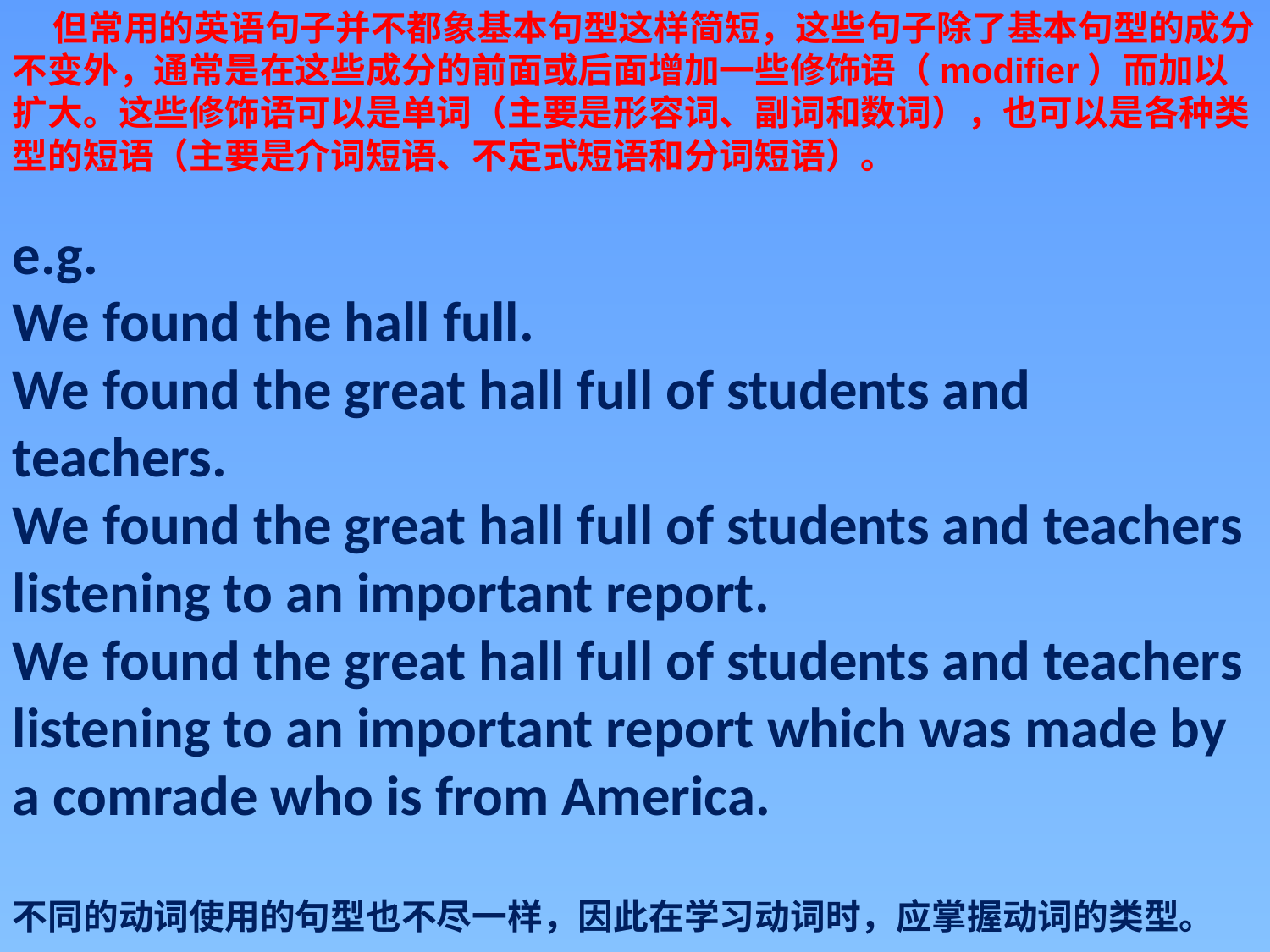

但常用的英语句子并不都象基本句型这样简短，这些句子除了基本句型的成分不变外，通常是在这些成分的前面或后面增加一些修饰语（modifier）而加以扩大。这些修饰语可以是单词（主要是形容词、副词和数词），也可以是各种类型的短语（主要是介词短语、不定式短语和分词短语）。

e.g.
We found the hall full.
We found the great hall full of students and teachers.
We found the great hall full of students and teachers listening to an important report.
We found the great hall full of students and teachers listening to an important report which was made by a comrade who is from America.

不同的动词使用的句型也不尽一样，因此在学习动词时，应掌握动词的类型。